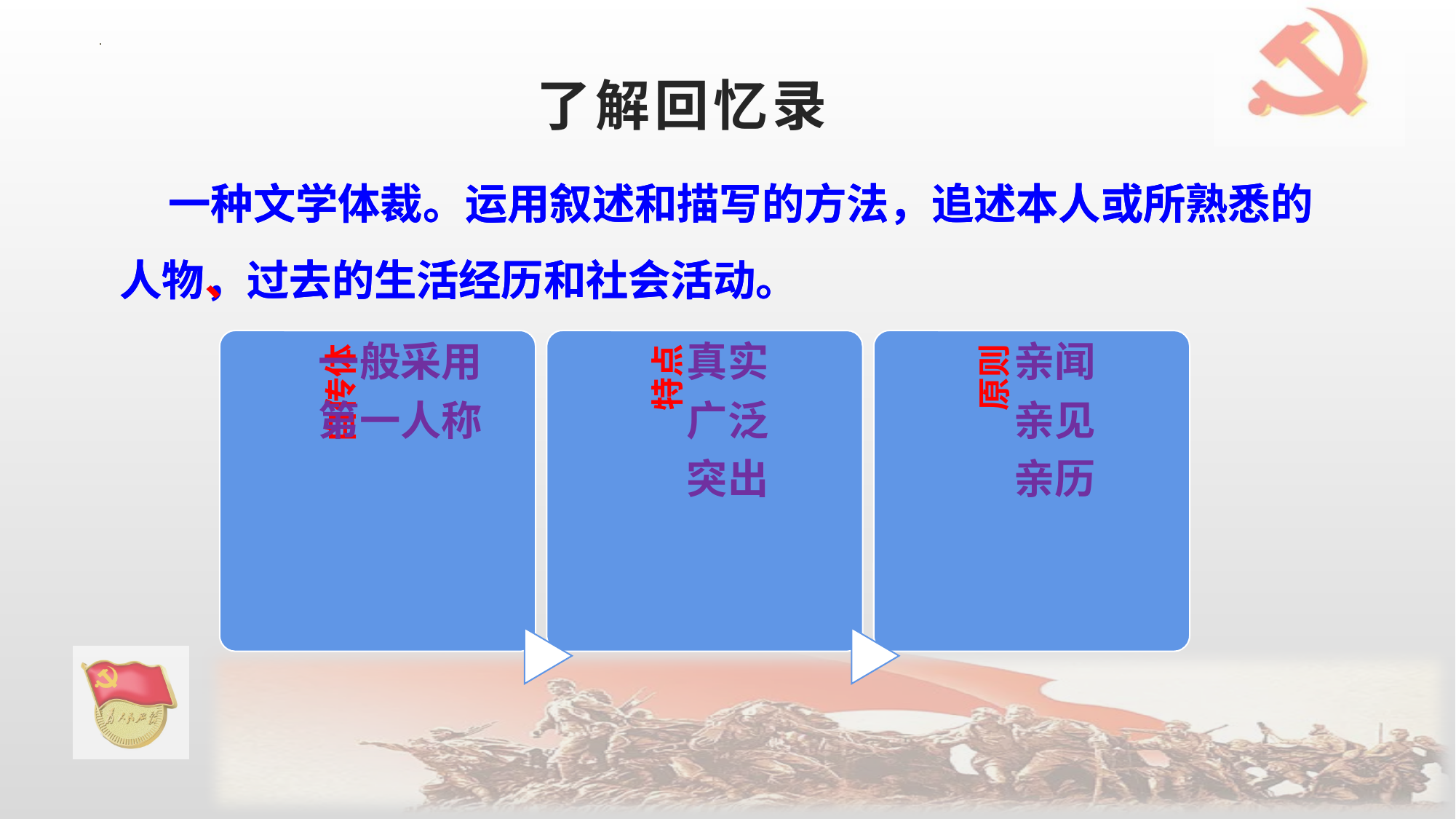

# 了解回忆录
    一种文学体裁。运用叙述和描写的方法，追述本人或所熟悉的人物、过去的生活经历和社会活动。
    一种文学体裁。运用叙述和描写的方法，追述本人或所熟悉的人物，过去的生活经历和社会活动。
自传体
一般采用
第一人称
特点
真实
广泛
突出
原则
亲闻
亲见
亲历